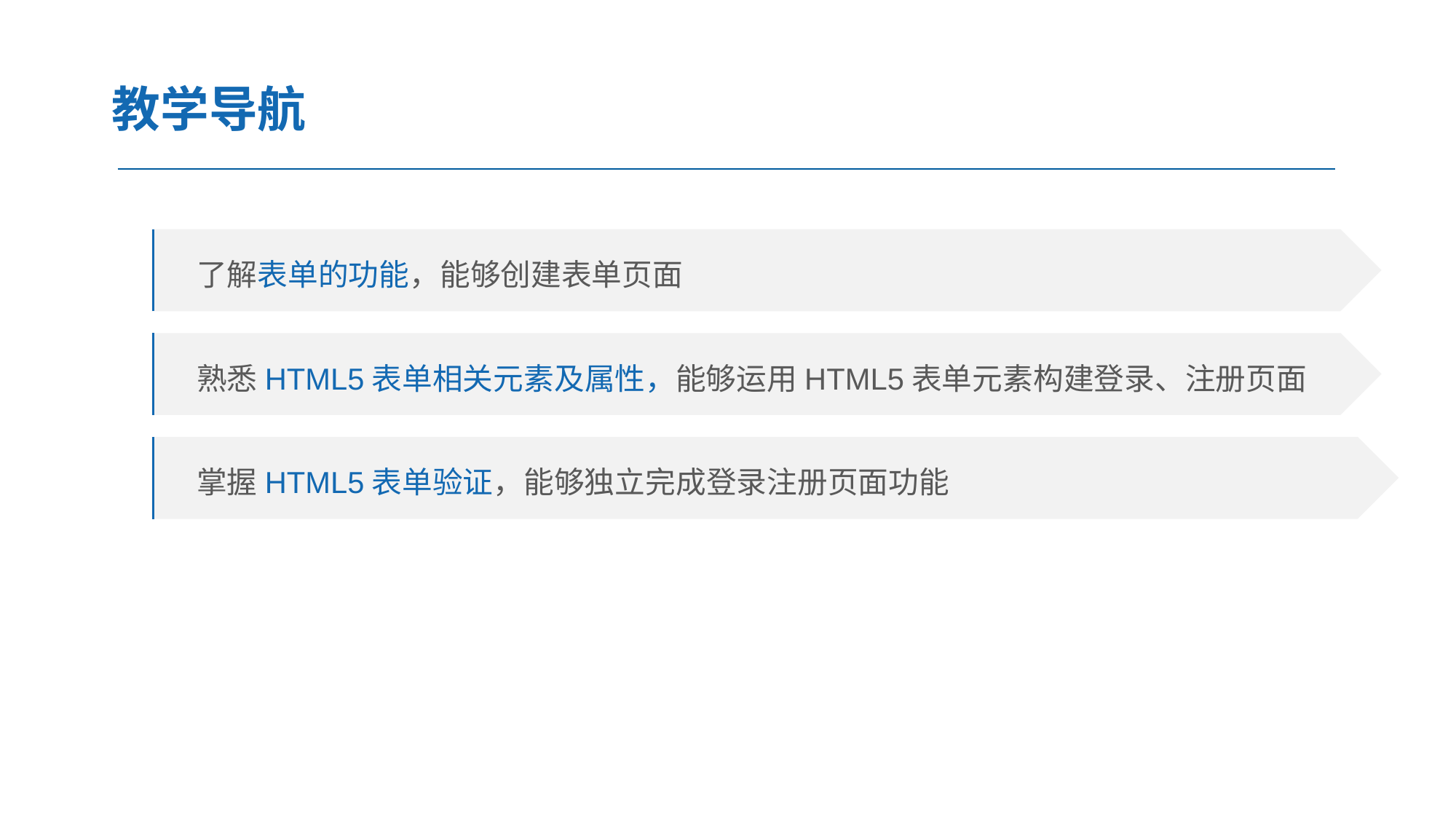

教学导航
    了解表单的功能，能够创建表单页面

    熟悉HTML5表单相关元素及属性，能够运用HTML5表单元素构建登录、注册页面

    掌握HTML5表单验证，能够独立完成登录注册页面功能